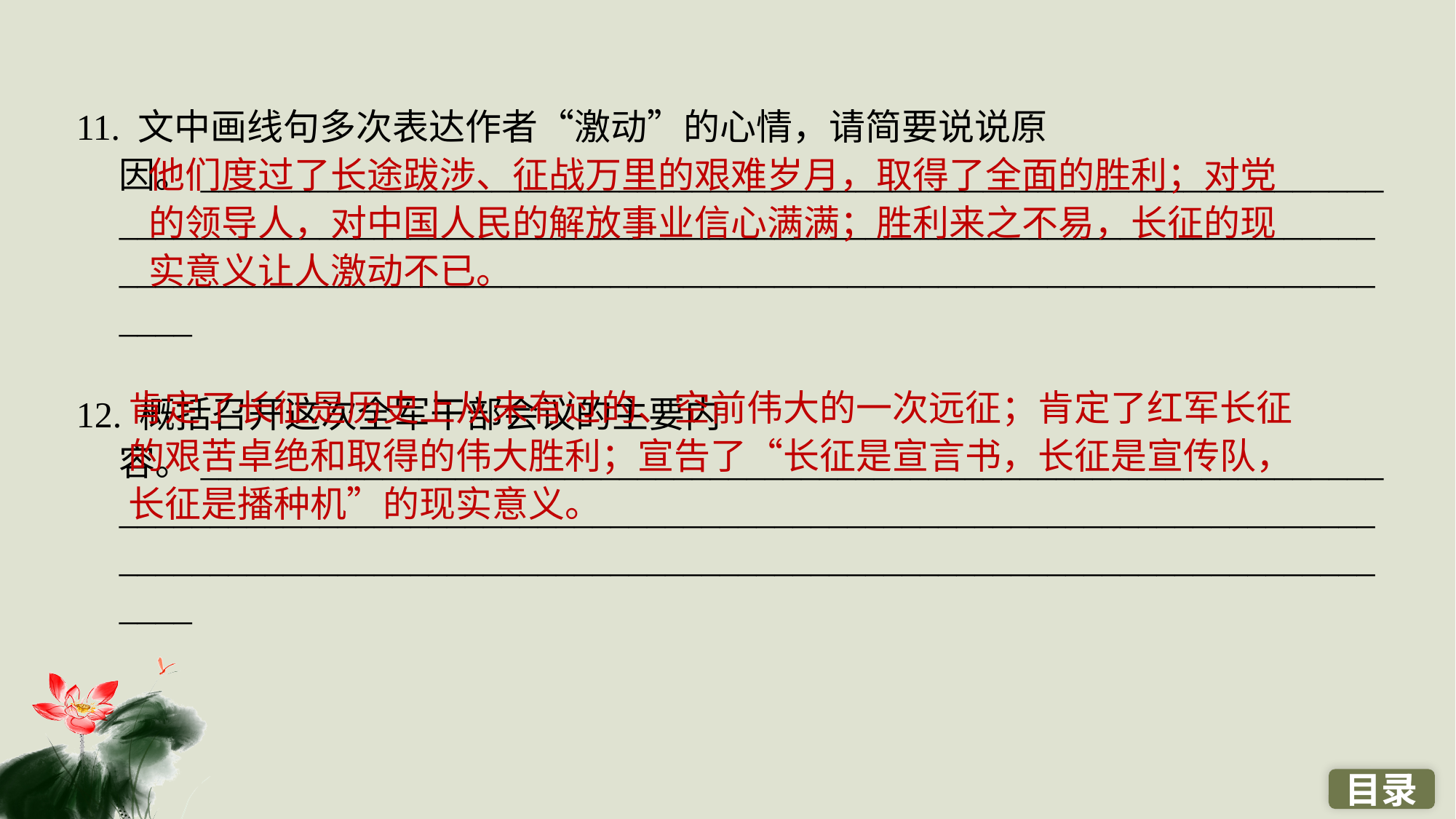

11. 文中画线句多次表达作者“激动”的心情，请简要说说原因。_______________________________________________________________________________________________________________________________________________________________________________________________________________

12. 概括召开这次全军干部会议的主要内容。_______________________________________________________________________________________________________________________________________________________________________________________________________________
他们度过了长途跋涉、征战万里的艰难岁月，取得了全面的胜利；对党的领导人，对中国人民的解放事业信心满满；胜利来之不易，长征的现实意义让人激动不已。
肯定了长征是历史上从未有过的、空前伟大的一次远征；肯定了红军长征的艰苦卓绝和取得的伟大胜利；宣告了“长征是宣言书，长征是宣传队，长征是播种机”的现实意义。